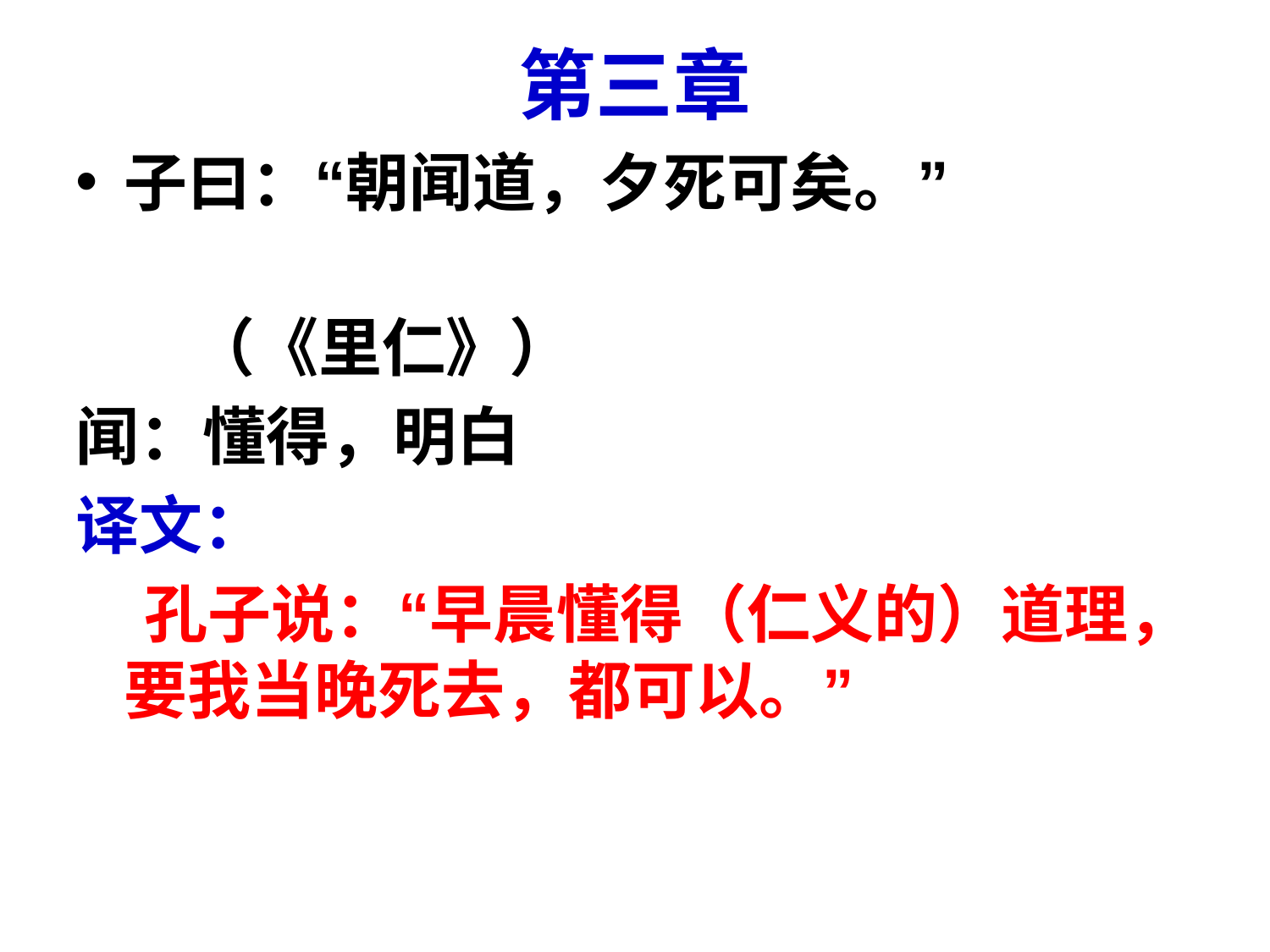

# 第三章
子曰：“朝闻道，夕死可矣。”
                                                                   （《里仁》）
闻：懂得，明白
译文：
   孔子说：“早晨懂得（仁义的）道理，要我当晚死去，都可以。”